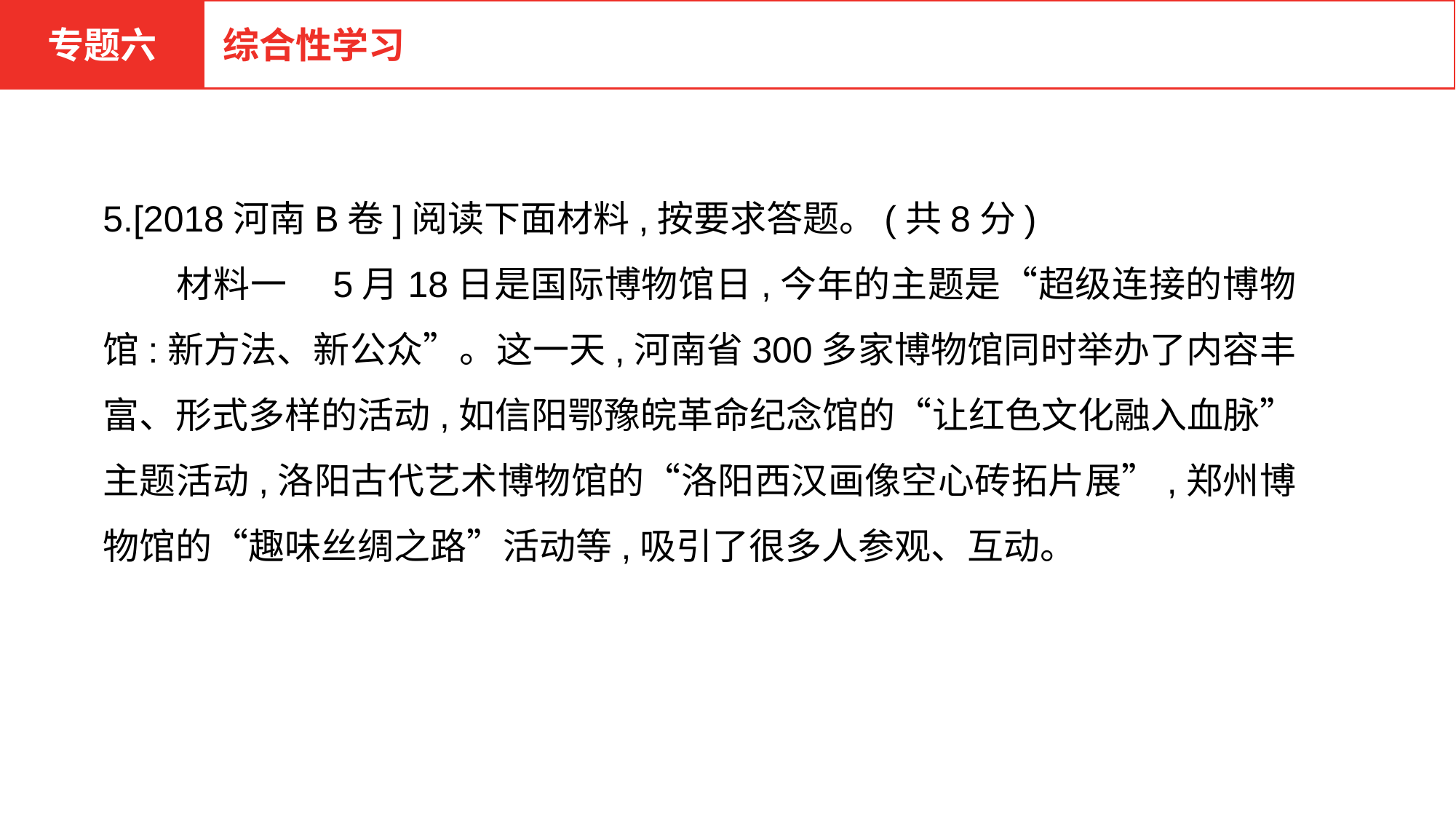

专题六
综合性学习
5.[2018河南B卷]阅读下面材料,按要求答题。(共8分)
　　材料一　5月18日是国际博物馆日,今年的主题是“超级连接的博物馆:新方法、新公众”。这一天,河南省300多家博物馆同时举办了内容丰富、形式多样的活动,如信阳鄂豫皖革命纪念馆的“让红色文化融入血脉”主题活动,洛阳古代艺术博物馆的“洛阳西汉画像空心砖拓片展”,郑州博物馆的“趣味丝绸之路”活动等,吸引了很多人参观、互动。